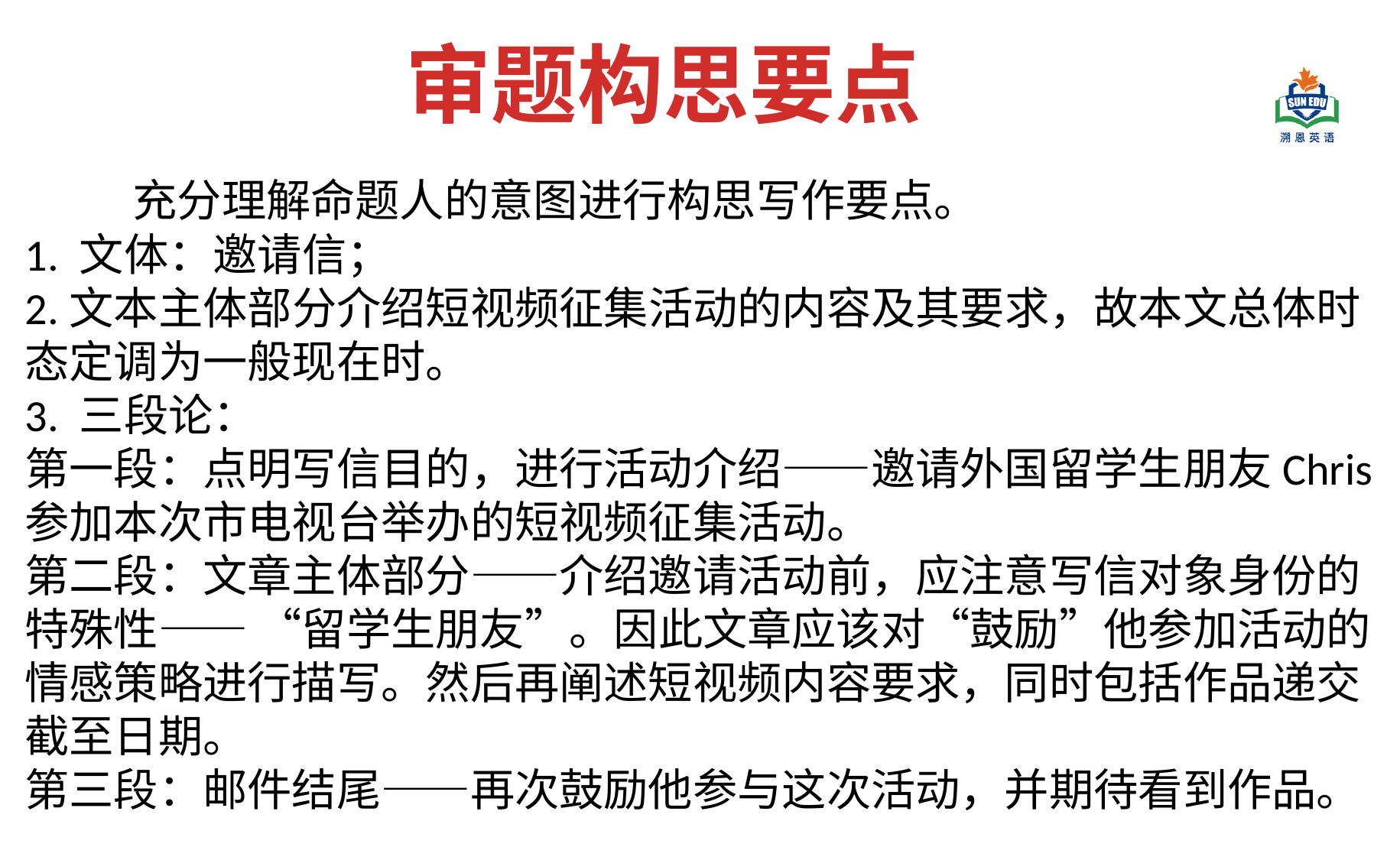

审题构思要点
         充分理解命题人的意图进行构思写作要点。
1. 文体：邀请信；
2.文本主体部分介绍短视频征集活动的内容及其要求，故本文总体时态定调为一般现在时。
3. 三段论：
第一段：点明写信目的，进行活动介绍——邀请外国留学生朋友Chris参加本次市电视台举办的短视频征集活动。
第二段：文章主体部分——介绍邀请活动前，应注意写信对象身份的特殊性—— “留学生朋友”。因此文章应该对“鼓励”他参加活动的情感策略进行描写。然后再阐述短视频内容要求，同时包括作品递交截至日期。
第三段：邮件结尾——再次鼓励他参与这次活动，并期待看到作品。